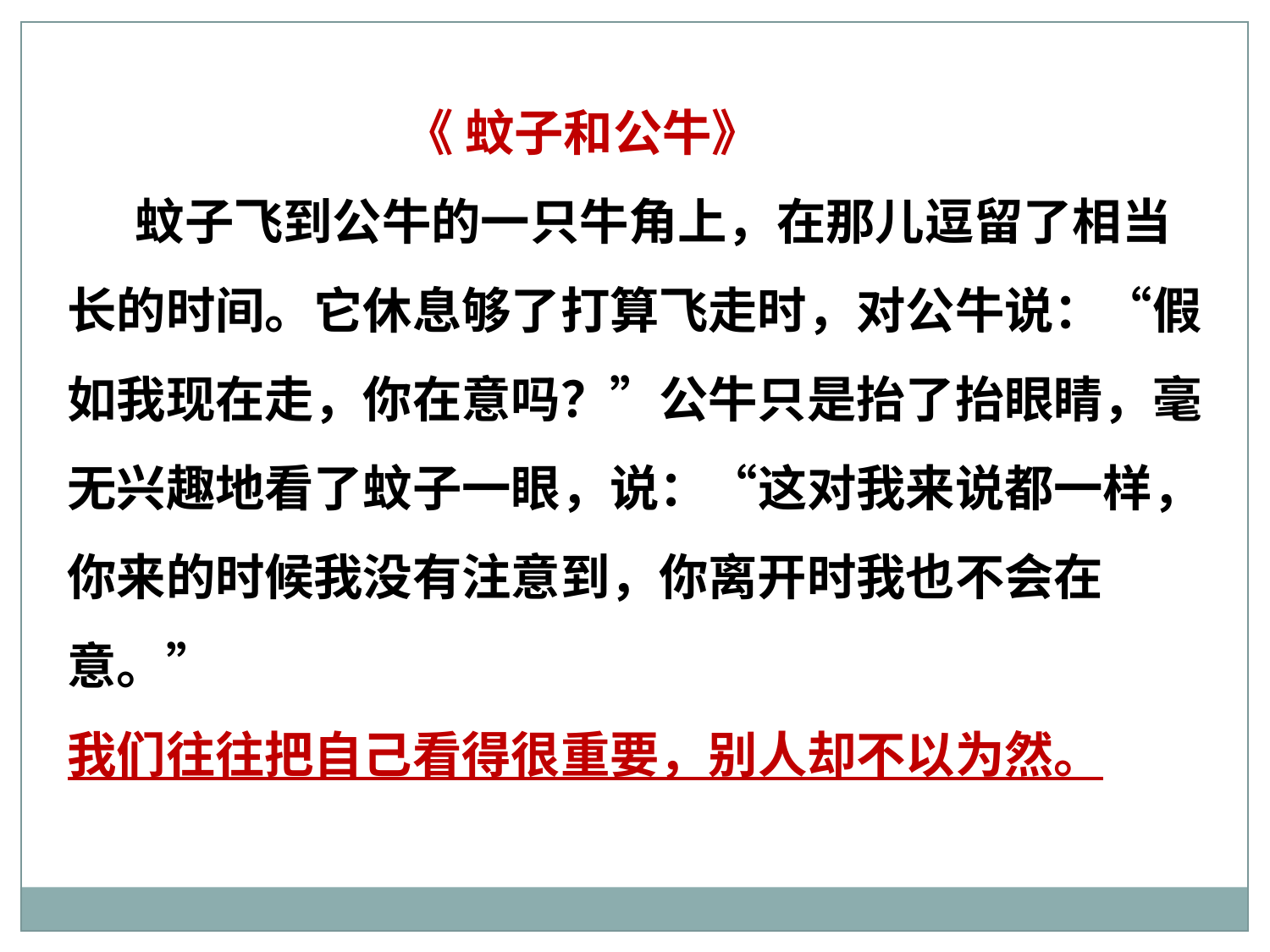

《 蚊子和公牛》
     蚊子飞到公牛的一只牛角上，在那儿逗留了相当长的时间。它休息够了打算飞走时，对公牛说：“假如我现在走，你在意吗？”公牛只是抬了抬眼睛，毫无兴趣地看了蚊子一眼，说：“这对我来说都一样，你来的时候我没有注意到，你离开时我也不会在意。”
我们往往把自己看得很重要，别人却不以为然。